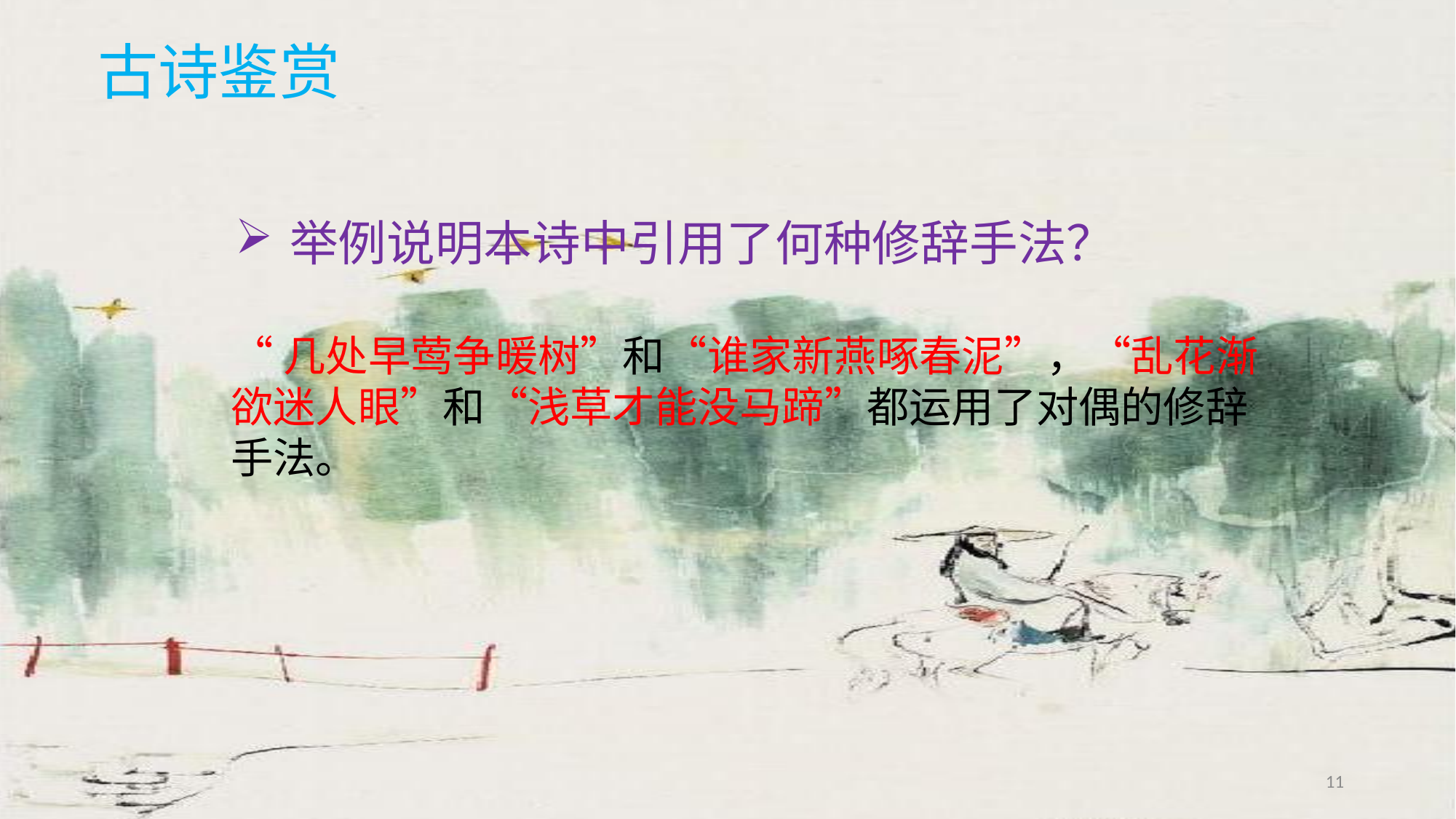

古诗鉴赏
举例说明本诗中引用了何种修辞手法？
“几处早莺争暖树”和“谁家新燕啄春泥”，“乱花渐欲迷人眼”和“浅草才能没马蹄”都运用了对偶的修辞手法。
11